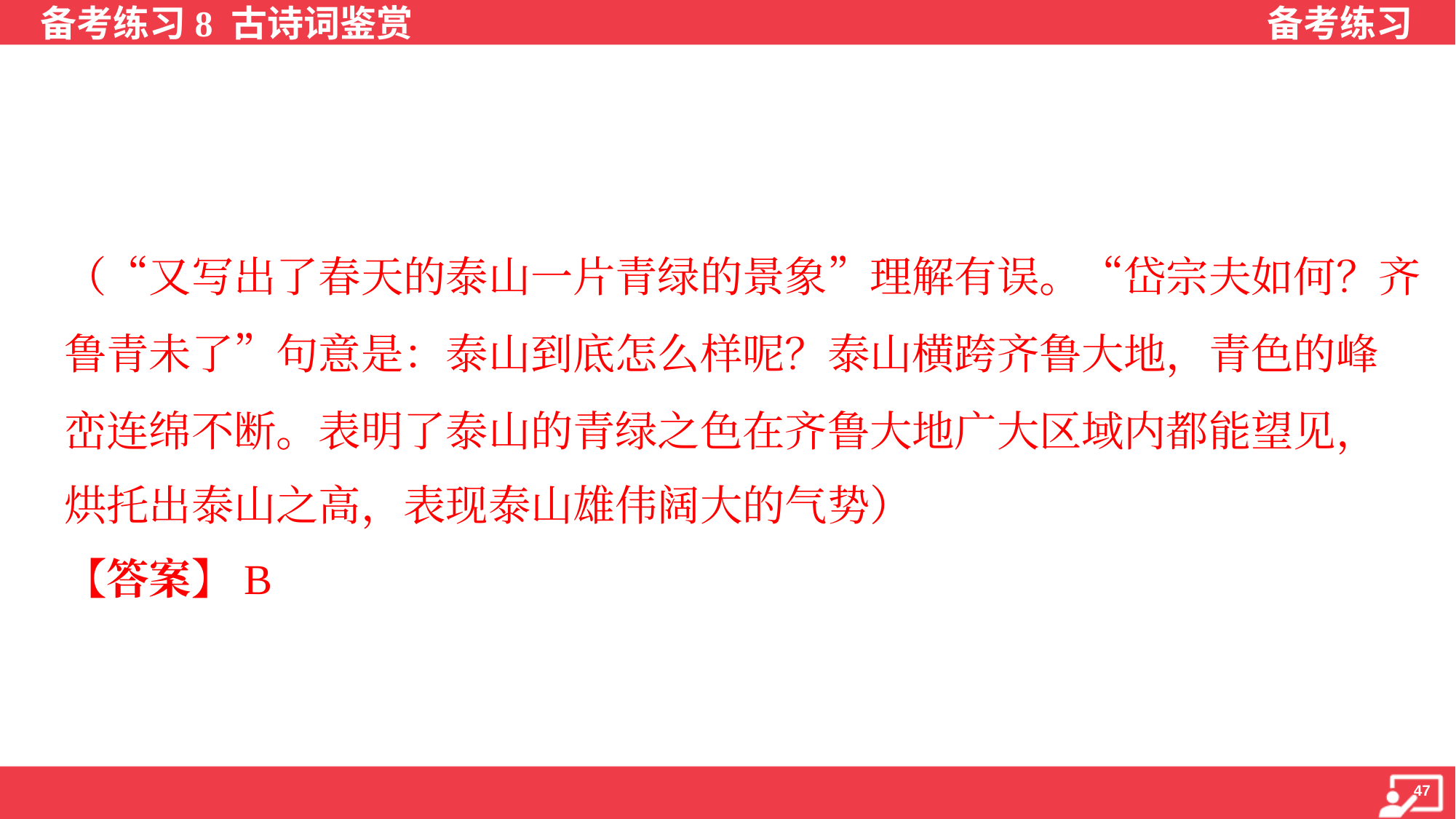

（“又写出了春天的泰山一片青绿的景象”理解有误。“岱宗夫如何？齐
鲁青未了”句意是：泰山到底怎么样呢？泰山横跨齐鲁大地，青色的峰
峦连绵不断。表明了泰山的青绿之色在齐鲁大地广大区域内都能望见，
烘托出泰山之高，表现泰山雄伟阔大的气势）
【答案】B